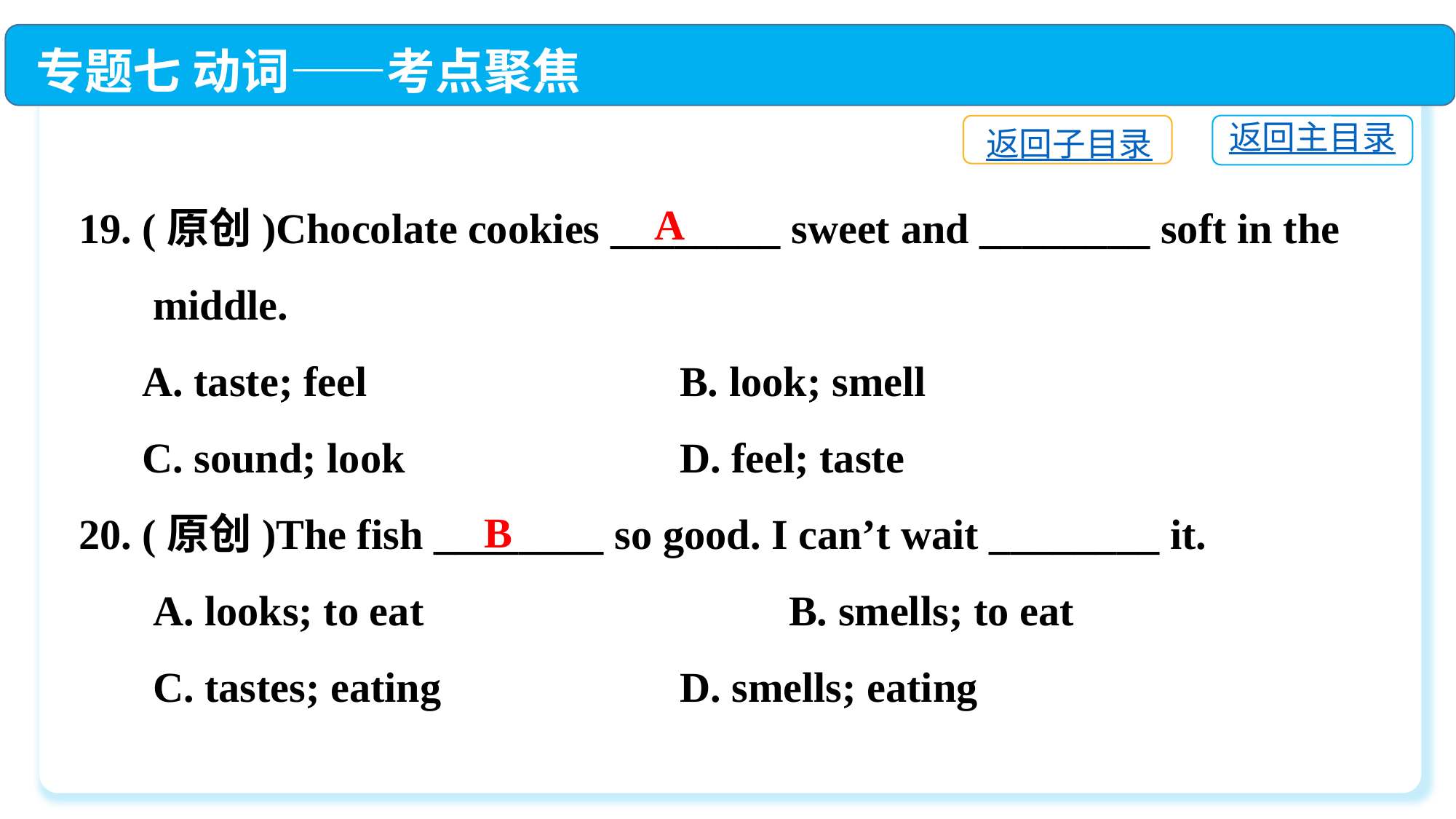

专题七 动词——考点聚焦

返回主目录

返回子目录
19. (原创)Chocolate cookies ________ sweet and ________ soft in the
       middle.
      A. taste; feel　	                B. look; smell
      C. sound; look　	                D. feel; taste
20. (原创)The fish ________ so good. I can’t wait ________ it.
       A. looks; to eat　　	                B. smells; to eat
       C. tastes; eating　	                D. smells; eating
A

B